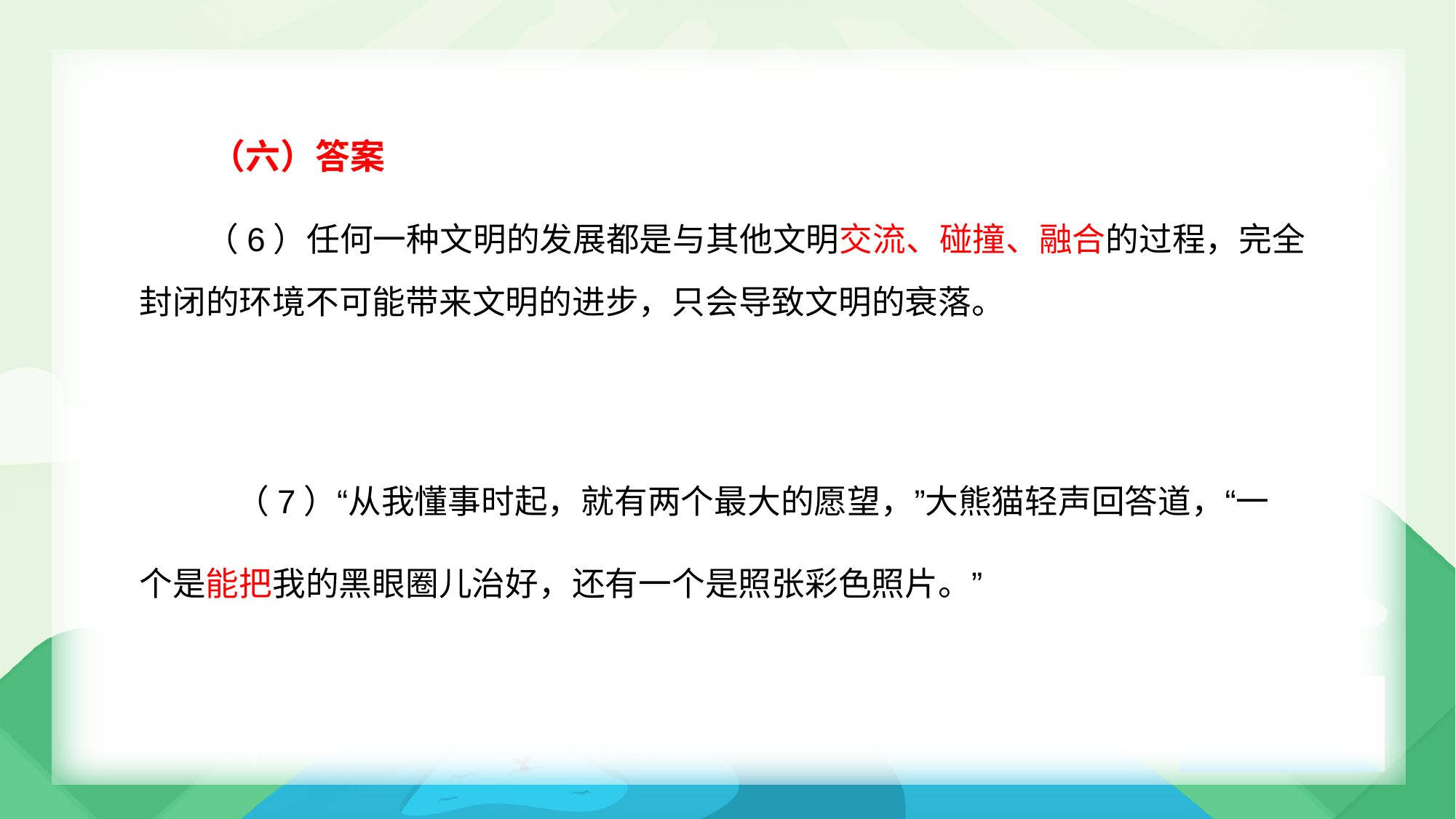

（六）答案
（6）任何一种文明的发展都是与其他文明交流、碰撞、融合的过程，完全
封闭的环境不可能带来文明的进步，只会导致文明的衰落。
（7）“从我懂事时起，就有两个最大的愿望，”大熊猫轻声回答道，“一
个是能把我的黑眼圈儿治好，还有一个是照张彩色照片。”